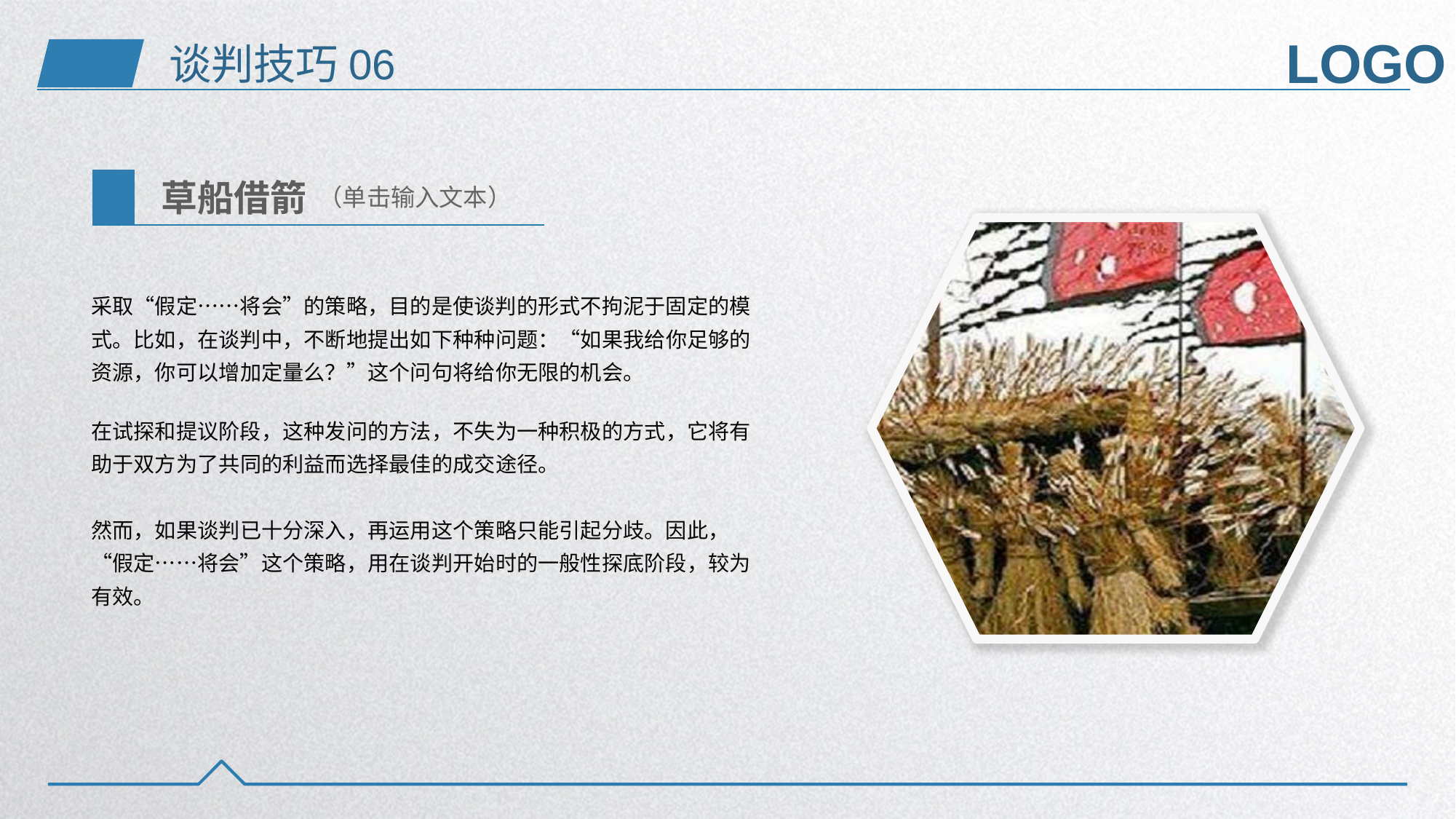

谈判技巧06

草船借箭
（单击输入文本）

采取“假定……将会”的策略，目的是使谈判的形式不拘泥于固定的模式。比如，在谈判中，不断地提出如下种种问题：“如果我给你足够的资源，你可以增加定量么？”这个问句将给你无限的机会。
在试探和提议阶段，这种发问的方法，不失为一种积极的方式，它将有助于双方为了共同的利益而选择最佳的成交途径。
然而，如果谈判已十分深入，再运用这个策略只能引起分歧。因此，“假定……将会”这个策略，用在谈判开始时的一般性探底阶段，较为有效。